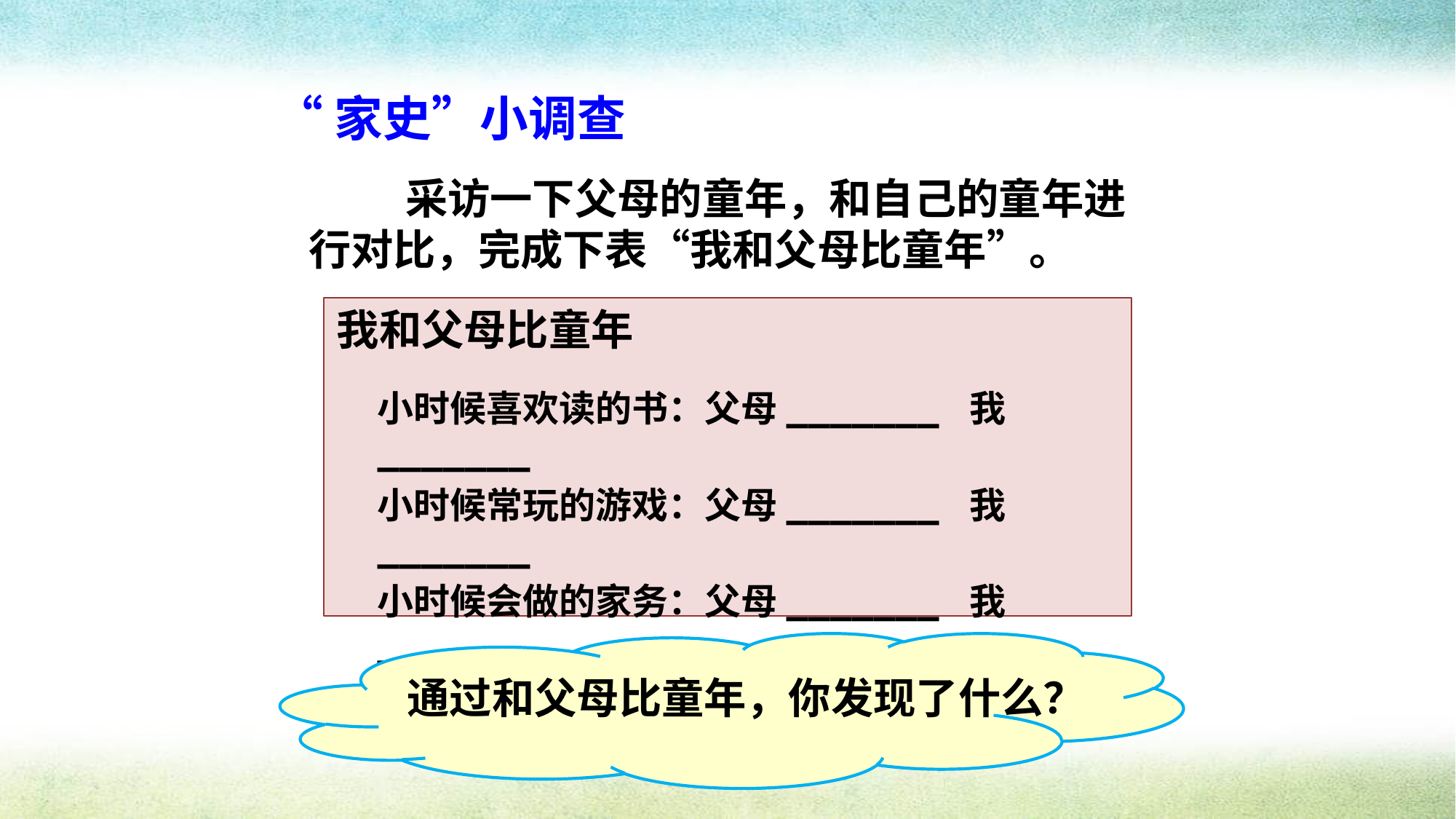

“家史”小调查
         采访一下父母的童年，和自己的童年进行对比，完成下表“我和父母比童年”。

我和父母比童年
小时候喜欢读的书：父母_______ 我_______
小时候常玩的游戏：父母_______ 我_______
小时候会做的家务：父母_______ 我_______
…………

通过和父母比童年，你发现了什么？